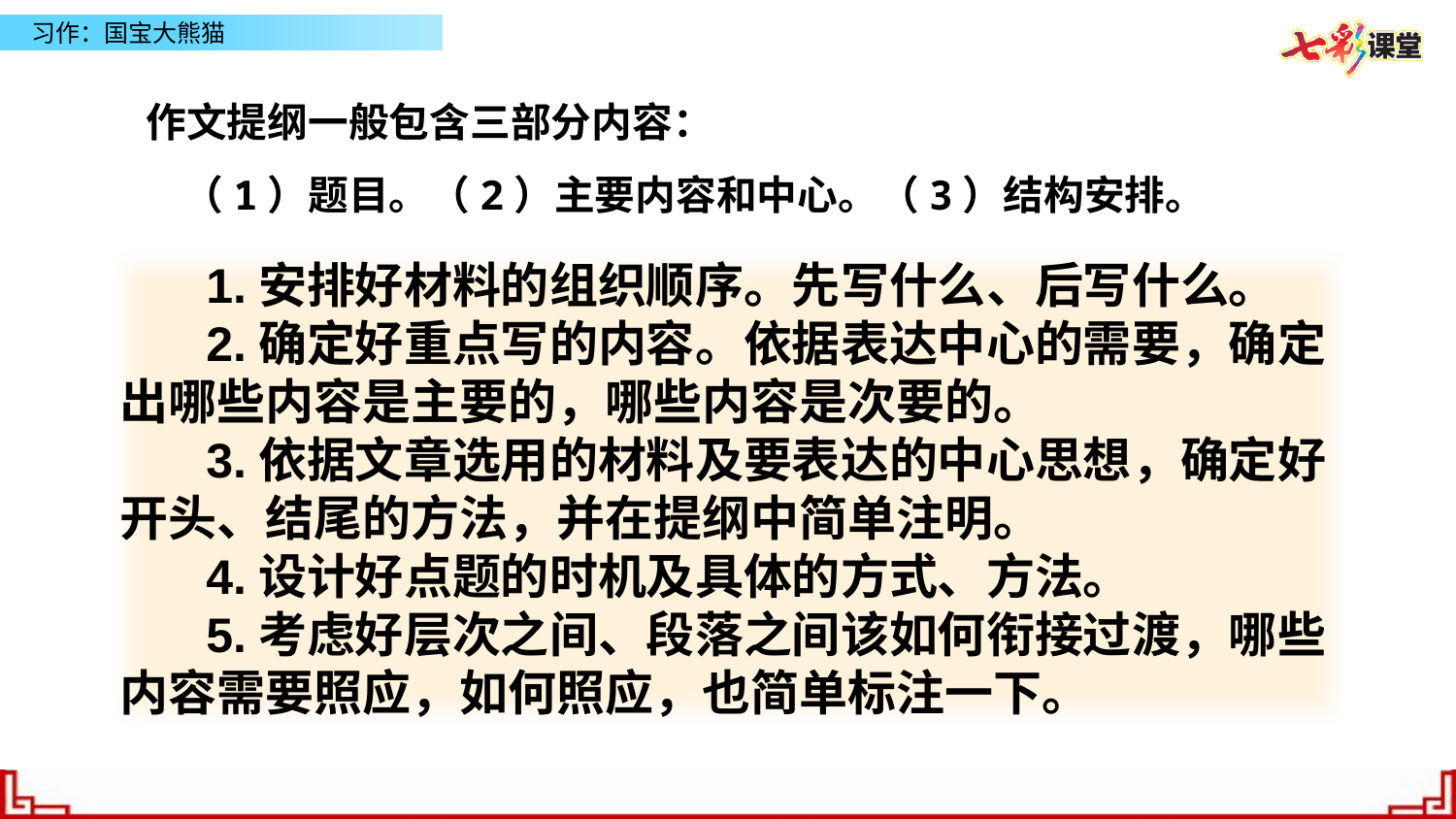

作文提纲一般包含三部分内容：
   （1）题目。（2）主要内容和中心。（3）结构安排。
 1.安排好材料的组织顺序。先写什么、后写什么。
 2.确定好重点写的内容。依据表达中心的需要，确定出哪些内容是主要的，哪些内容是次要的。
 3.依据文章选用的材料及要表达的中心思想，确定好开头、结尾的方法，并在提纲中简单注明。
 4.设计好点题的时机及具体的方式、方法。
 5.考虑好层次之间、段落之间该如何衔接过渡，哪些内容需要照应，如何照应，也简单标注一下。